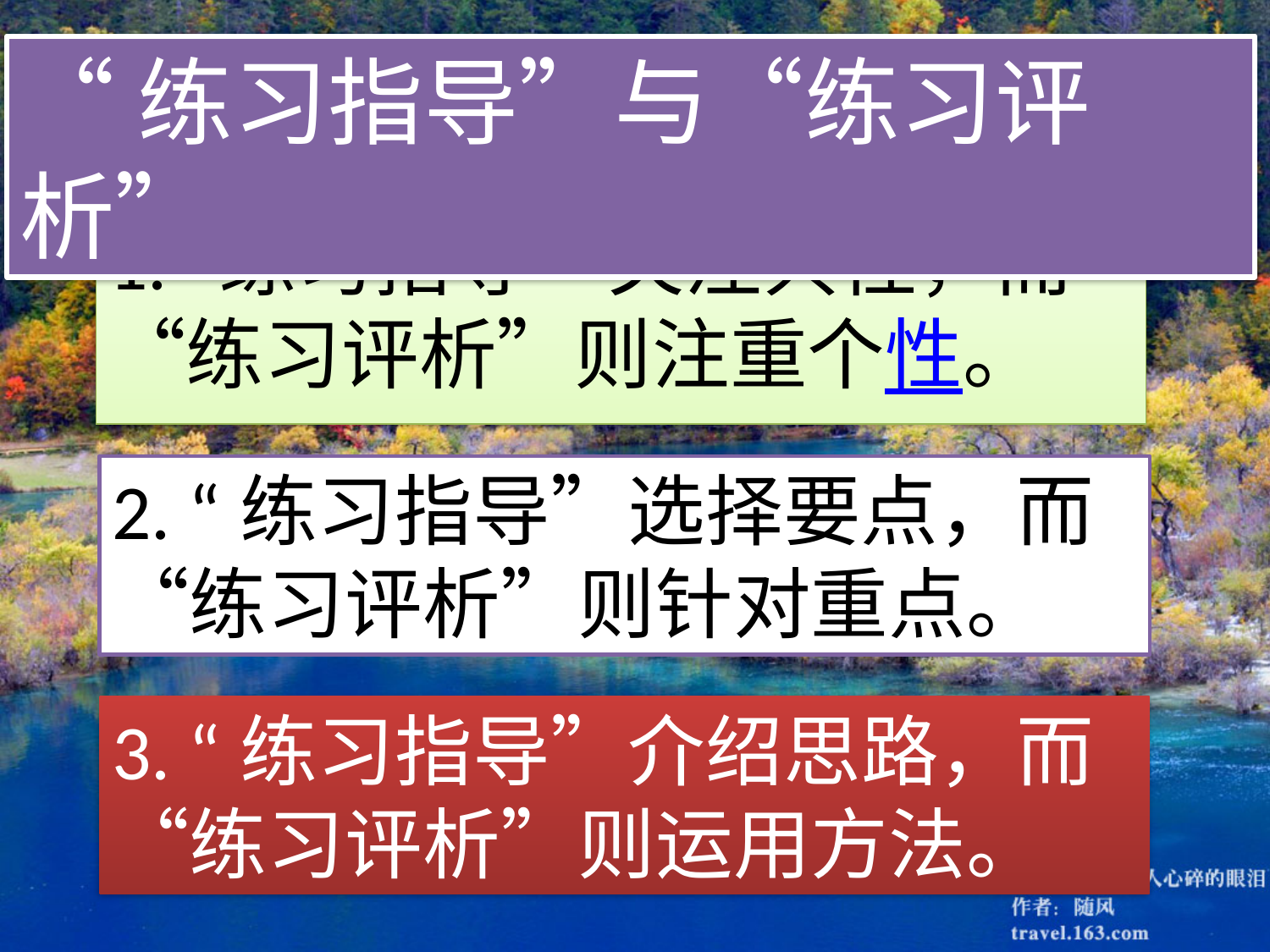

“练习指导”与“练习评析”
1.“练习指导”关注共性，而“练习评析”则注重个性。
2. “练习指导”选择要点，而“练习评析”则针对重点。
3. “练习指导”介绍思路，而“练习评析”则运用方法。